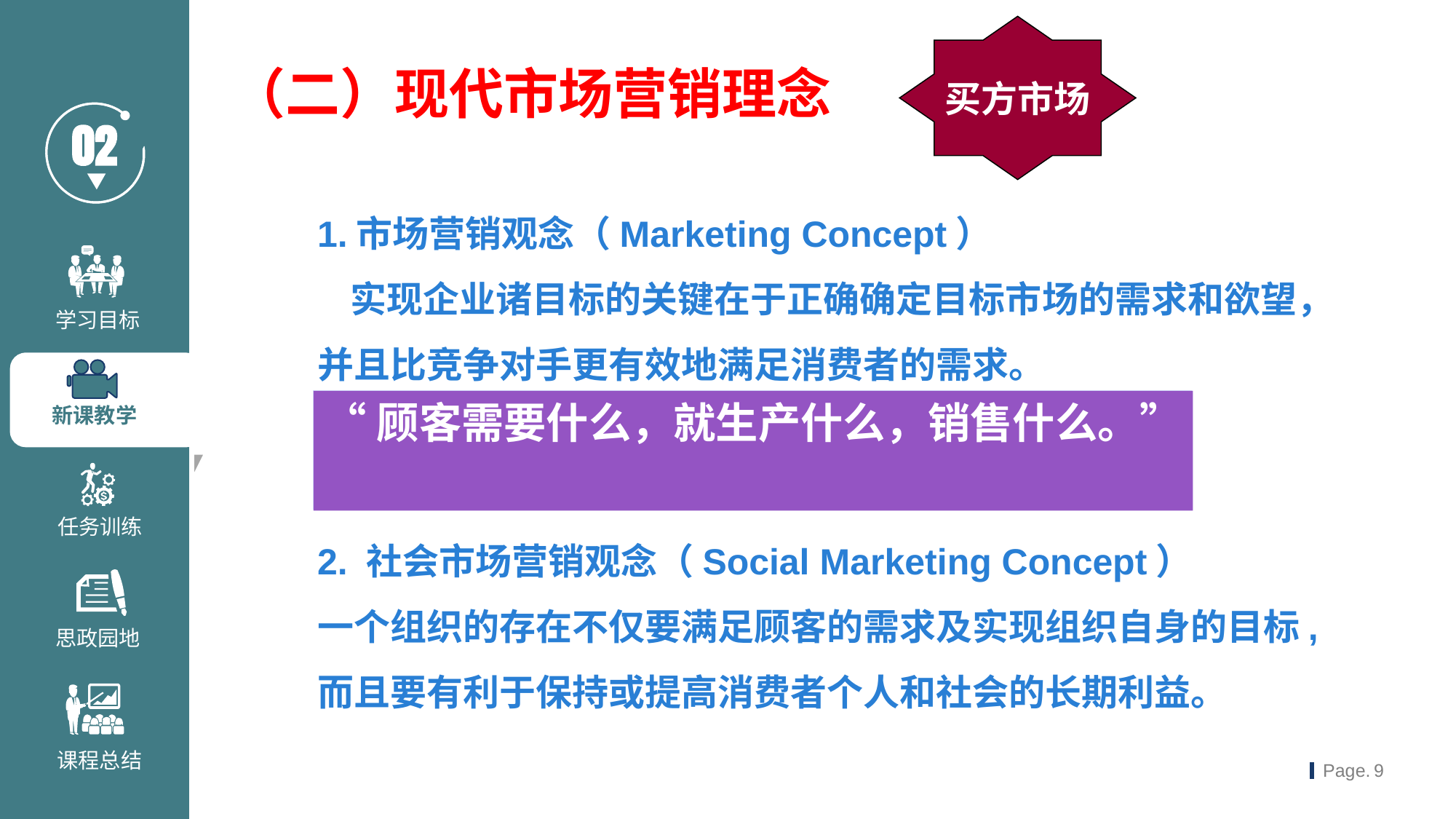

买方市场
（二）现代市场营销理念
1.市场营销观念（Marketing Concept）
   实现企业诸目标的关键在于正确确定目标市场的需求和欲望，并且比竞争对手更有效地满足消费者的需求。

2. 社会市场营销观念（Social Marketing Concept）
一个组织的存在不仅要满足顾客的需求及实现组织自身的目标,而且要有利于保持或提高消费者个人和社会的长期利益。

“顾客需要什么，就生产什么，销售什么。”

9